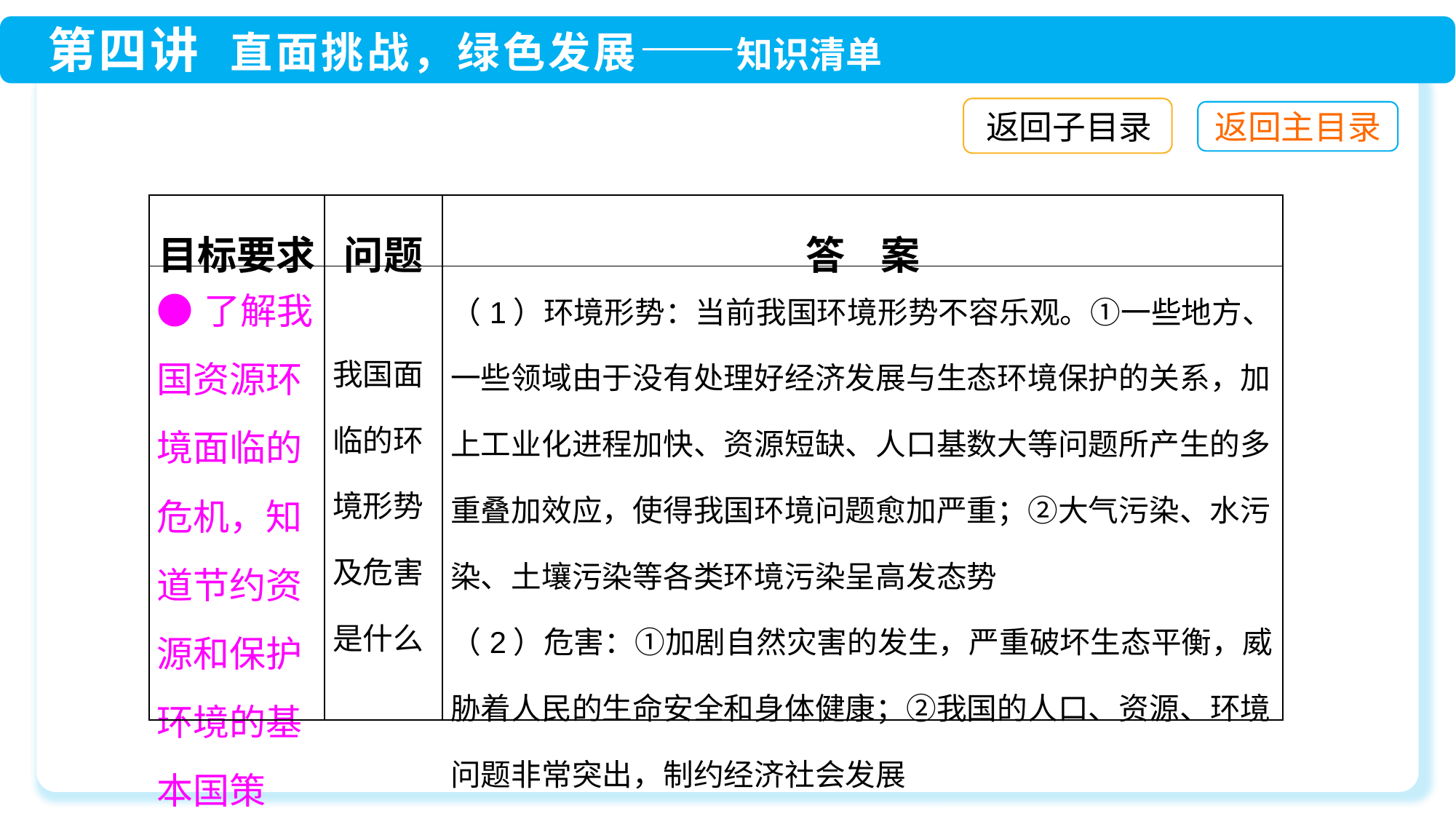

返回子目录
| 目标要求 | 问题 | 答 案 |
| --- | --- | --- |
| ●了解我国资源环境面临的危机，知道节约资源和保护环境的基本国策 | 我国面临的环境形势及危害是什么 | （1）环境形势：当前我国环境形势不容乐观。①一些地方、一些领域由于没有处理好经济发展与生态环境保护的关系，加上工业化进程加快、资源短缺、人口基数大等问题所产生的多重叠加效应，使得我国环境问题愈加严重；②大气污染、水污染、土壤污染等各类环境污染呈高发态势 （2）危害：①加剧自然灾害的发生，严重破坏生态平衡，威胁着人民的生命安全和身体健康；②我国的人口、资源、环境问题非常突出，制约经济社会发展 |